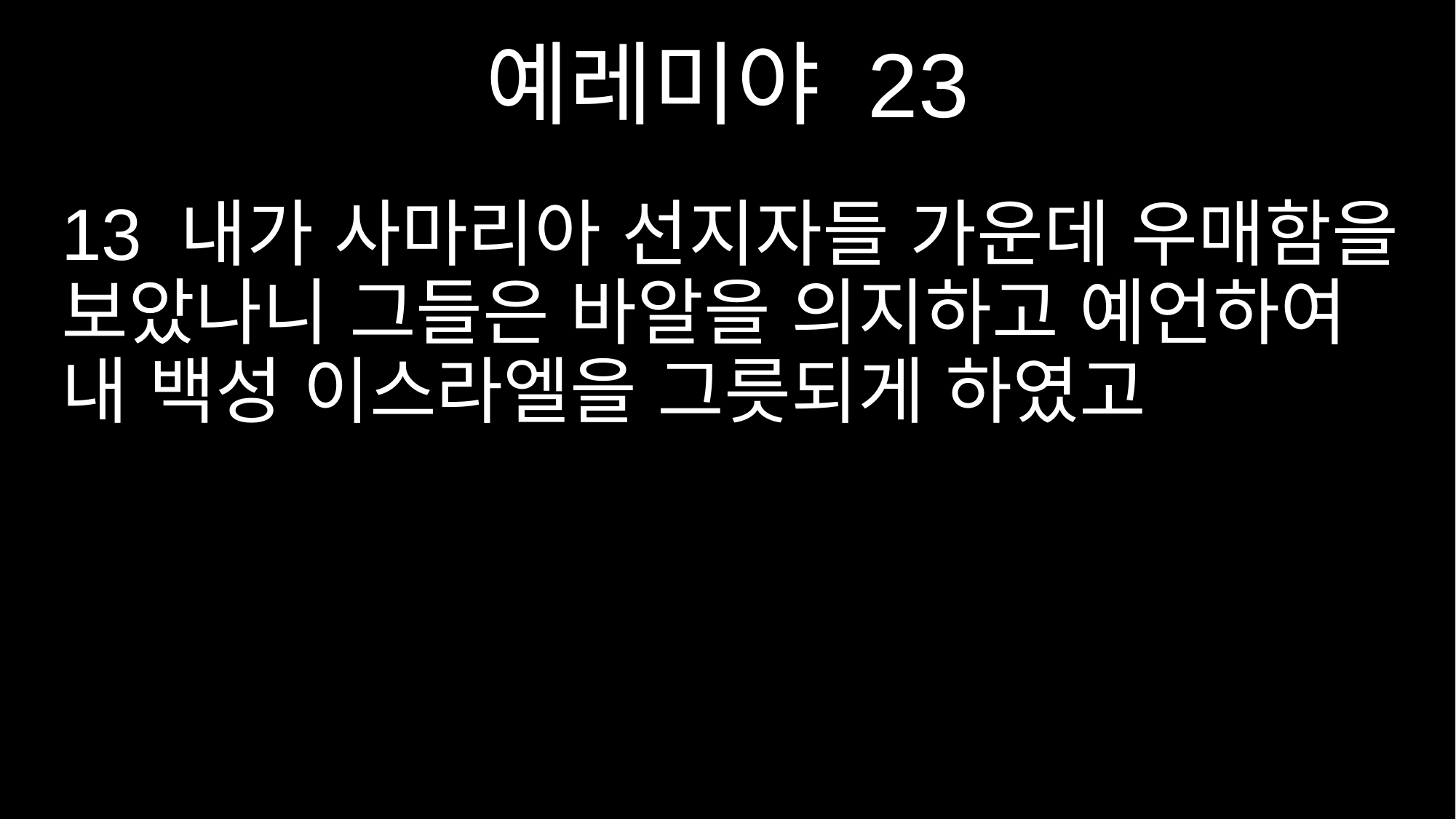

예레미야 23
13 내가 사마리아 선지자들 가운데 우매함을 보았나니 그들은 바알을 의지하고 예언하여 내 백성 이스라엘을 그릇되게 하였고